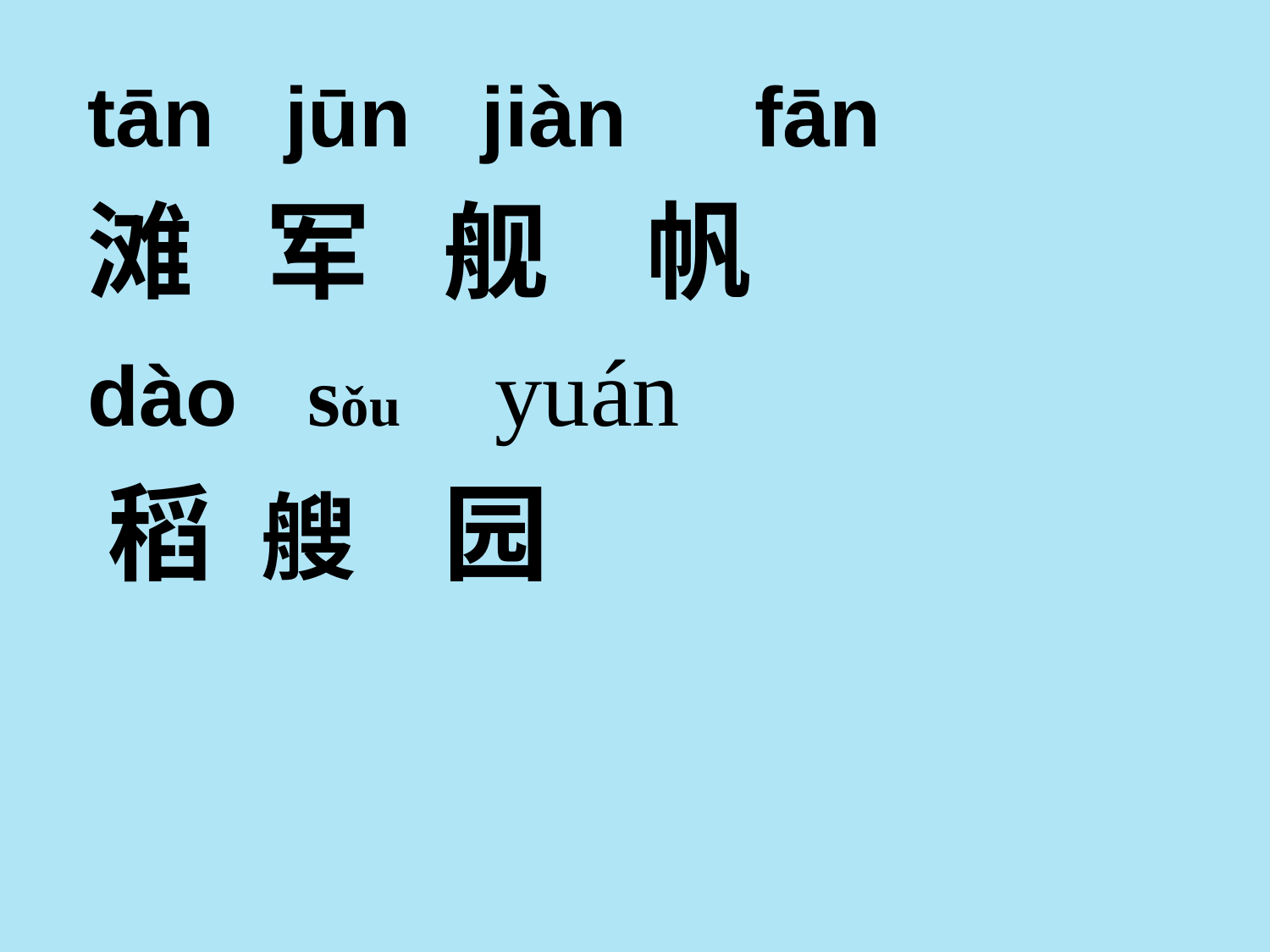

tān   jūn   jiàn      fān
滩   军   舰     帆
dào   sǒu    yuán
 稻  艘    园